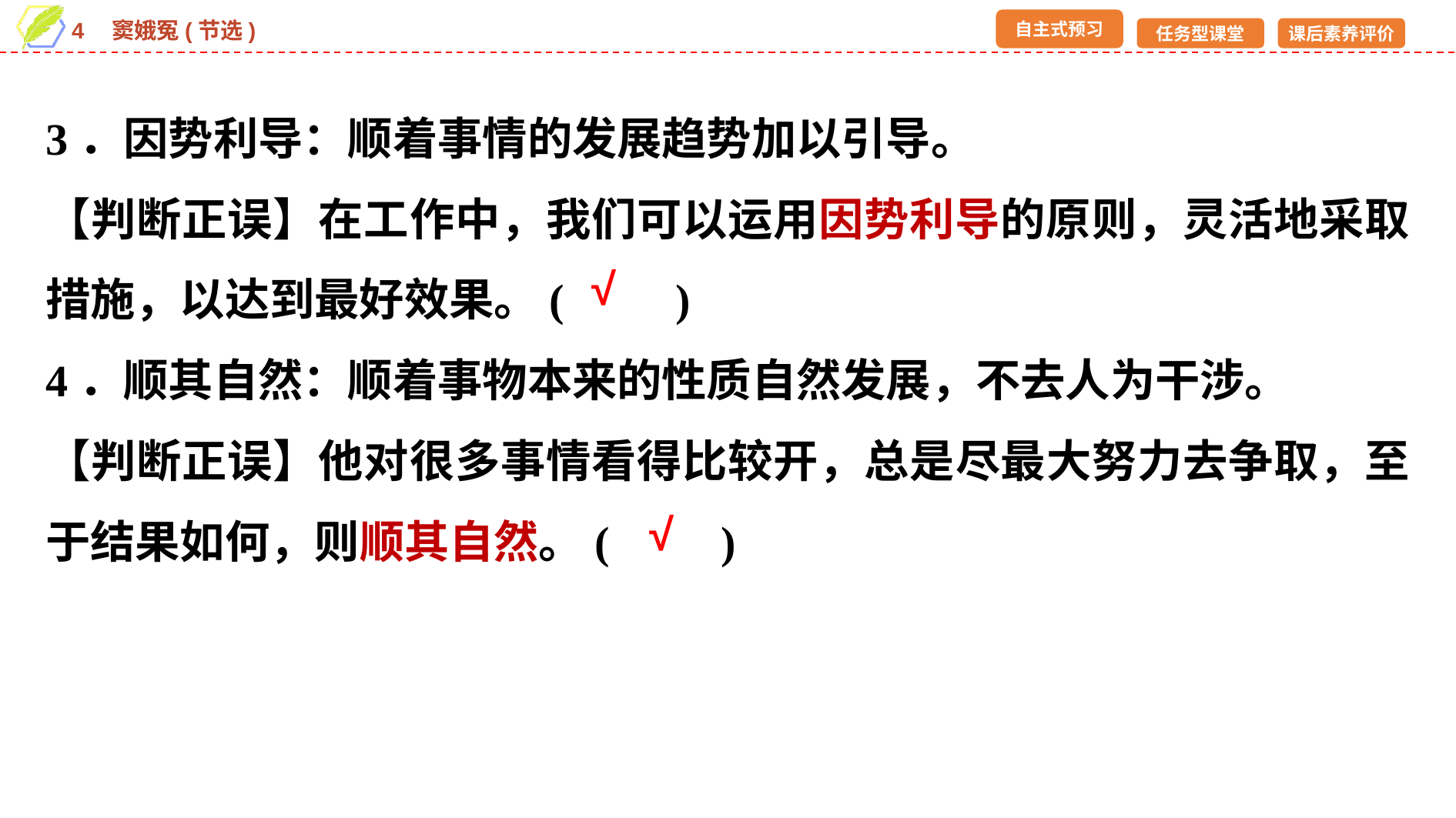

3．因势利导：顺着事情的发展趋势加以引导。
【判断正误】在工作中，我们可以运用因势利导的原则，灵活地采取措施，以达到最好效果。(　　)
4．顺其自然：顺着事物本来的性质自然发展，不去人为干涉。
【判断正误】他对很多事情看得比较开，总是尽最大努力去争取，至于结果如何，则顺其自然。(　　)
√
√